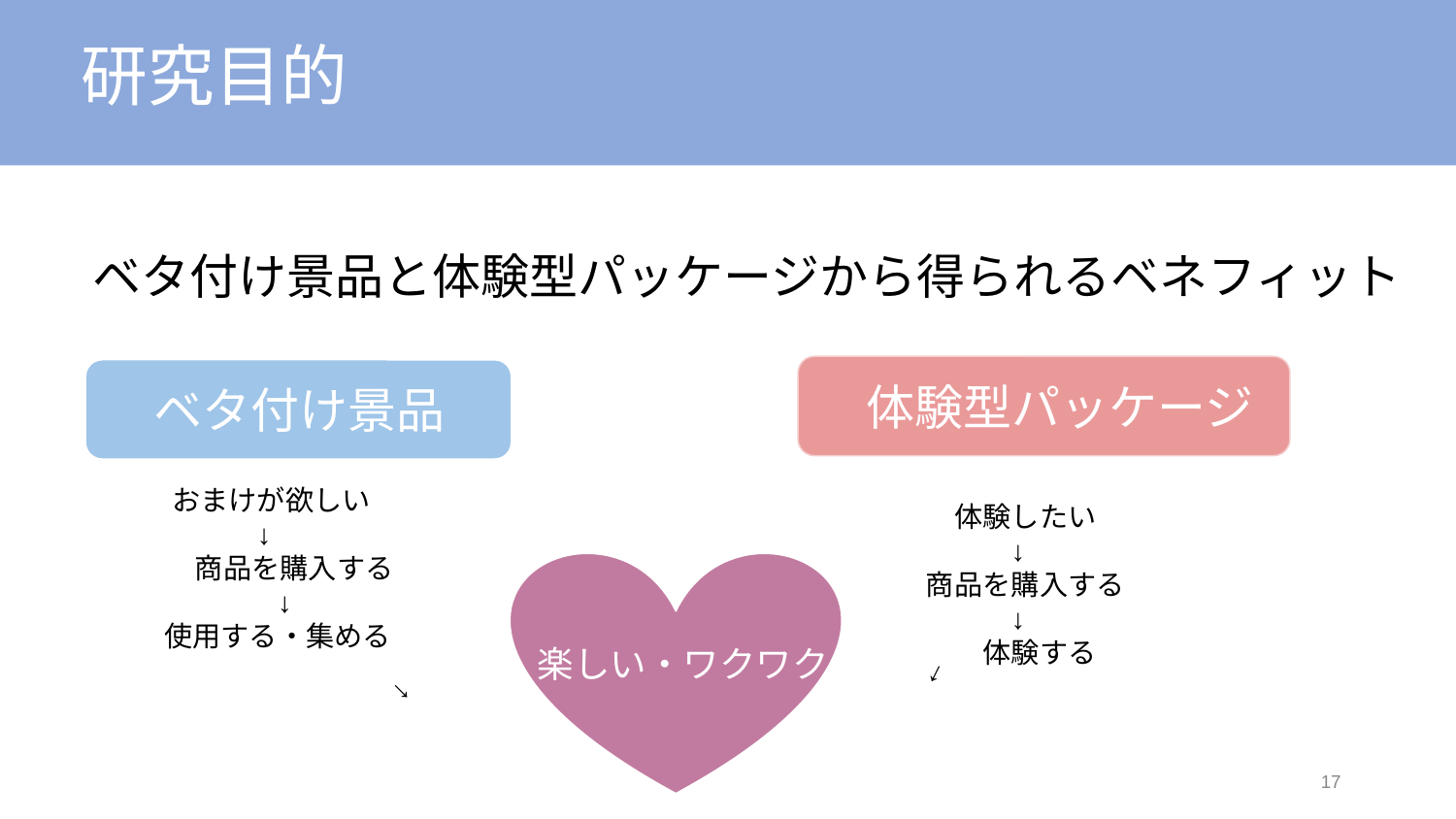

# 研究目的
ベタ付け景品と体験型パッケージから得られるベネフィット

　体験型パッケージ
　ベタ付け景品
　　 おまけが欲しい
　　　　　 ↓
  　　 商品を購入する
　　　　　　↓
　　使用する・集める

　　　　　体験したい
　　　　　　　↓
　　　　商品を購入する
　　　　　　　↓
　　　　　　体験する

↓
楽しい・ワクワク
↓
17